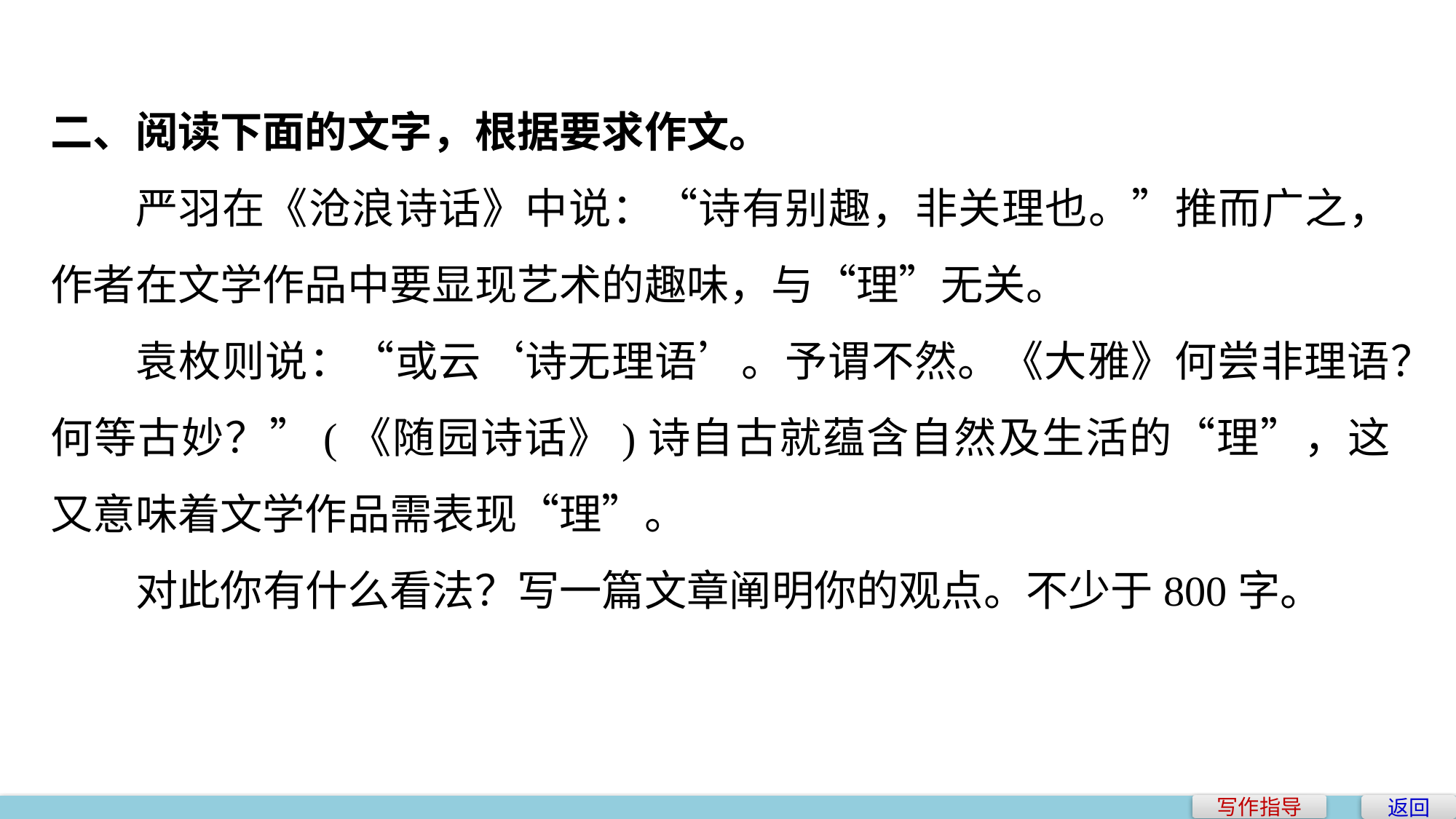

二、阅读下面的文字，根据要求作文。
严羽在《沧浪诗话》中说：“诗有别趣，非关理也。”推而广之，作者在文学作品中要显现艺术的趣味，与“理”无关。
袁枚则说：“或云‘诗无理语’。予谓不然。《大雅》何尝非理语？何等古妙？”(《随园诗话》)诗自古就蕴含自然及生活的“理”，这又意味着文学作品需表现“理”。
对此你有什么看法？写一篇文章阐明你的观点。不少于800字。
写作指导
返回